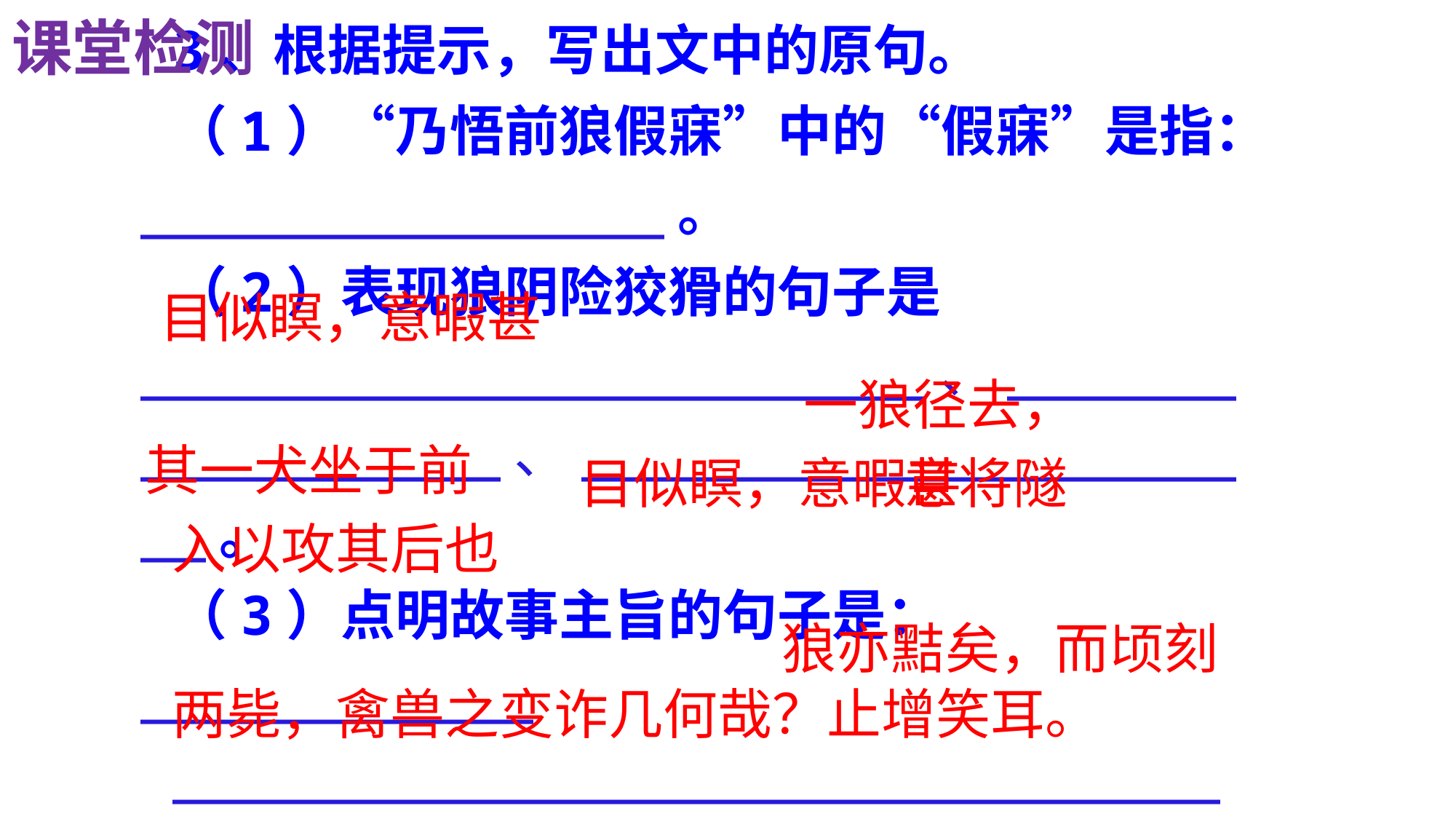

课堂检测
3、根据提示，写出文中的原句。
（1）“乃悟前狼假寐”中的“假寐”是指：________________。
（2）表现狼阴险狡猾的句子是________________________、__________________、______________________。
（3）点明故事主旨的句子是：____________
_______________________________________
目似瞑，意暇甚
                                                     一狼径去，
其一犬坐于前
                                                           意将隧
入以攻其后也
目似瞑，意暇甚
                                                 狼亦黠矣，而顷刻两毙，禽兽之变诈几何哉？止增笑耳。